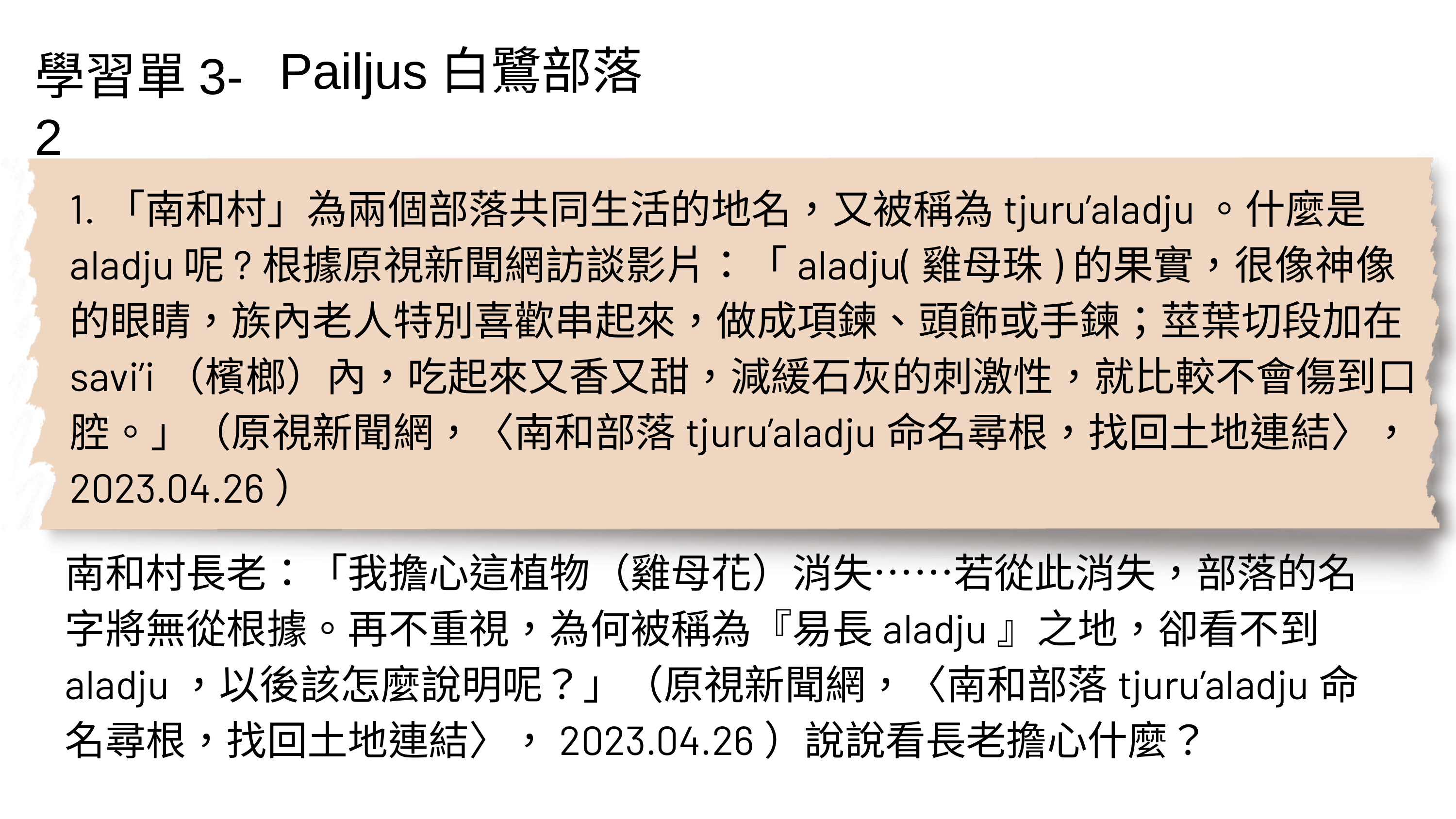

Pailjus白鷺部落
學習單3-2

1.「南和村」為兩個部落共同生活的地名，又被稱為tjuru’aladju。什麼是aladju呢?根據原視新聞網訪談影片：「aladju(雞母珠)的果實，很像神像的眼睛，族內老人特別喜歡串起來，做成項鍊、頭飾或手鍊；莖葉切段加在savi’i（檳榔）內，吃起來又香又甜，減緩石灰的刺激性，就比較不會傷到口腔。」（原視新聞網，〈南和部落tjuru’aladju命名尋根，找回土地連結〉，2023.04.26）
南和村長老：「我擔心這植物（雞母花）消失……若從此消失，部落的名字將無從根據。再不重視，為何被稱為『易長aladju』之地，卻看不到aladju，以後該怎麼說明呢？」（原視新聞網，〈南和部落tjuru’aladju命名尋根，找回土地連結〉，2023.04.26）說說看長老擔心什麼？